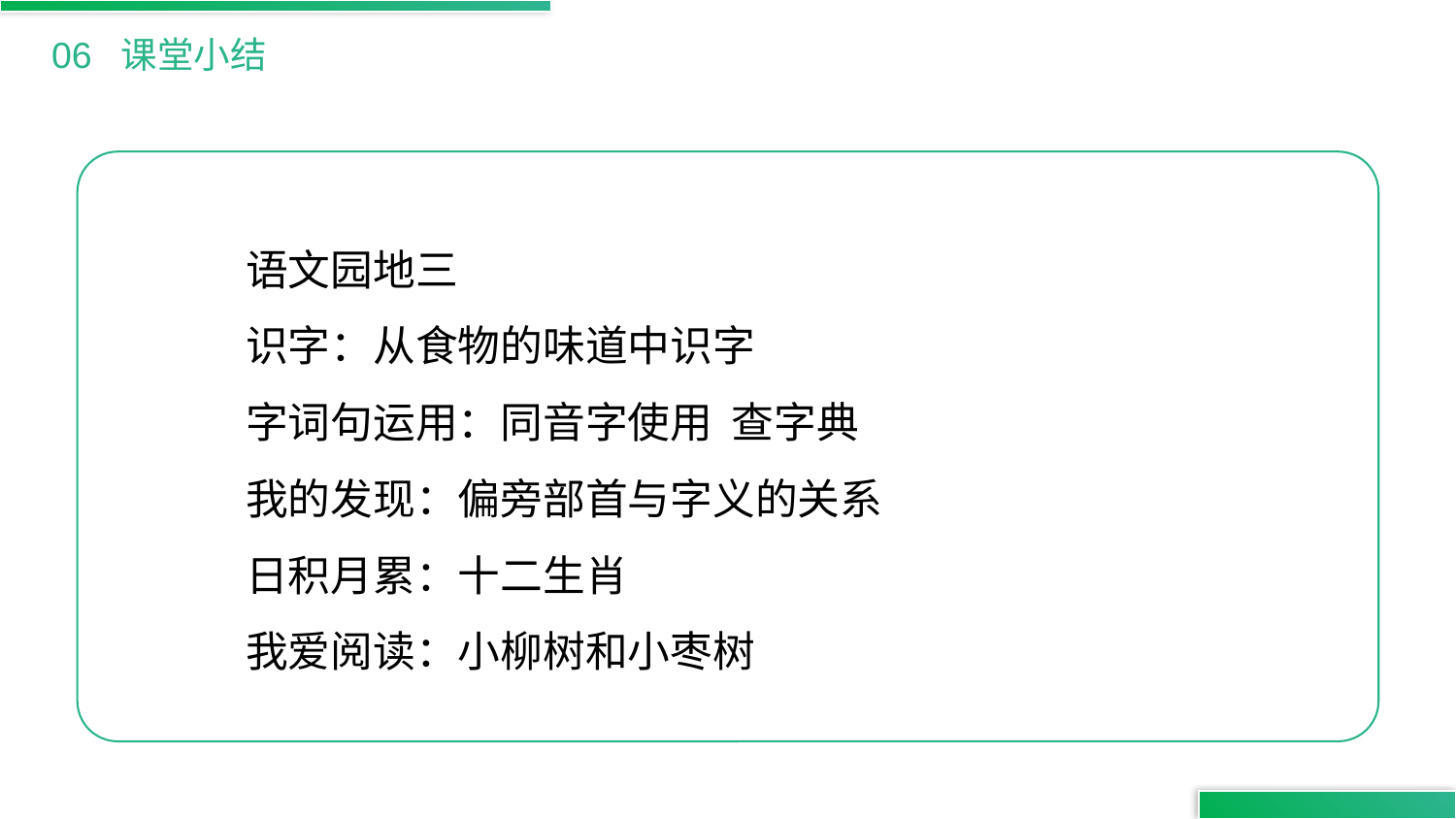

06  课堂小结
语文园地三
识字：从食物的味道中识字
字词句运用：同音字使用  查字典
我的发现：偏旁部首与字义的关系
日积月累：十二生肖
我爱阅读：小柳树和小枣树